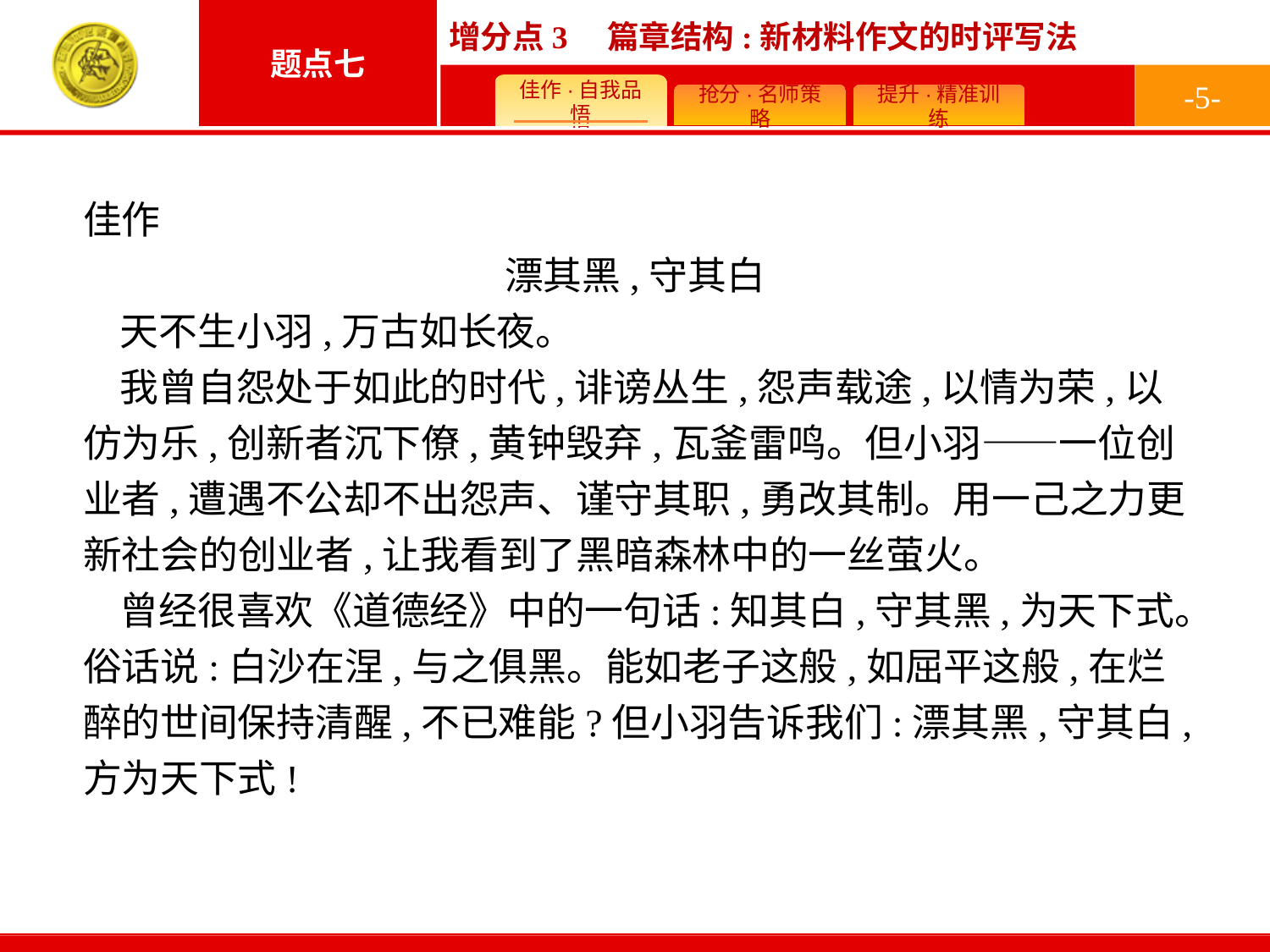

-5-
佳作
漂其黑,守其白
天不生小羽,万古如长夜。
我曾自怨处于如此的时代,诽谤丛生,怨声载途,以情为荣,以仿为乐,创新者沉下僚,黄钟毁弃,瓦釜雷鸣。但小羽——一位创业者,遭遇不公却不出怨声、谨守其职,勇改其制。用一己之力更新社会的创业者,让我看到了黑暗森林中的一丝萤火。
曾经很喜欢《道德经》中的一句话:知其白,守其黑,为天下式。俗话说:白沙在涅,与之俱黑。能如老子这般,如屈平这般,在烂醉的世间保持清醒,不已难能?但小羽告诉我们:漂其黑,守其白,方为天下式!